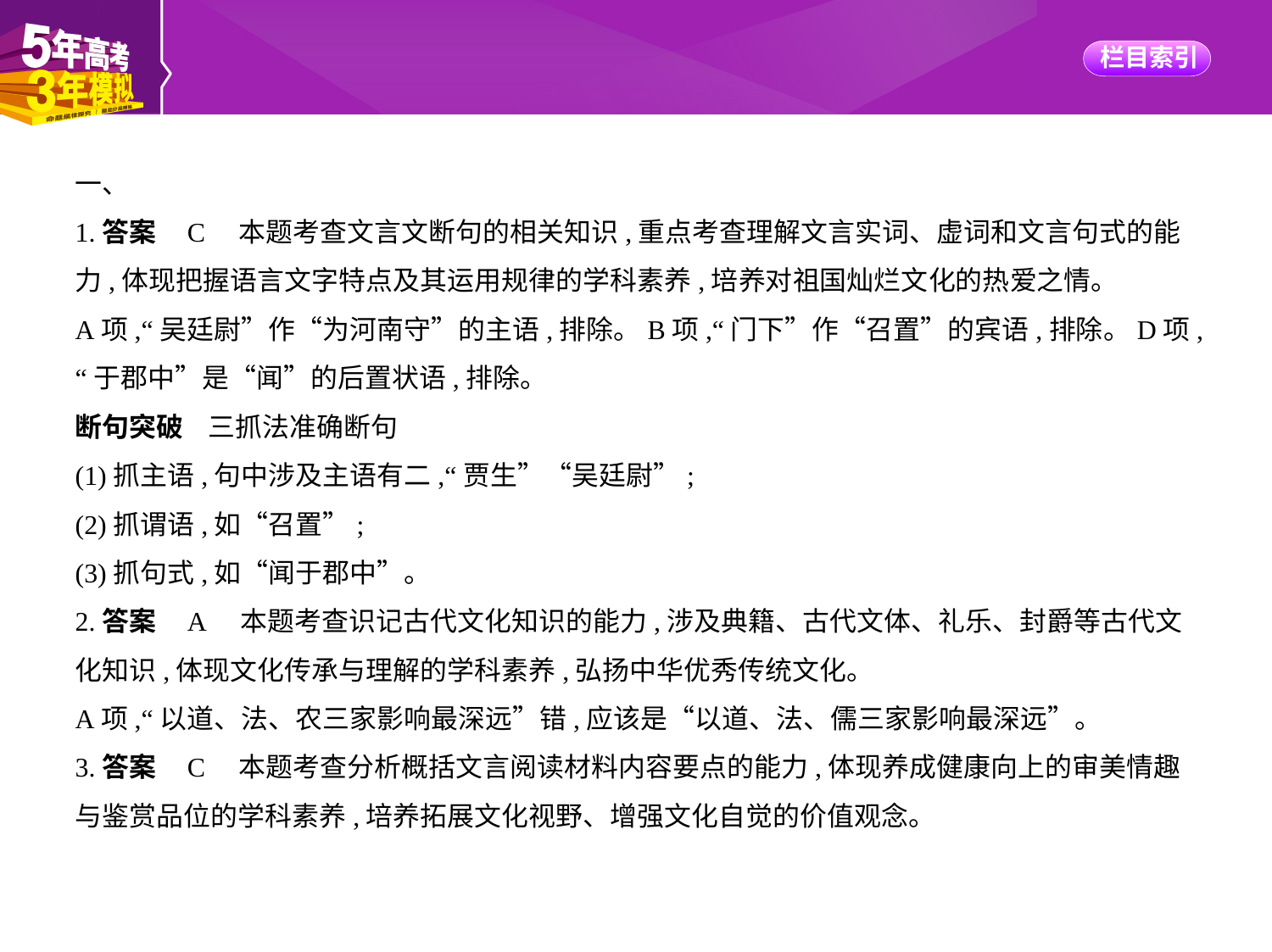

一、
1.答案    C　本题考查文言文断句的相关知识,重点考查理解文言实词、虚词和文言句式的能
力,体现把握语言文字特点及其运用规律的学科素养,培养对祖国灿烂文化的热爱之情。
A项,“吴廷尉”作“为河南守”的主语,排除。B项,“门下”作“召置”的宾语,排除。D项,
“于郡中”是“闻”的后置状语,排除。
断句突破    三抓法准确断句
(1)抓主语,句中涉及主语有二,“贾生”“吴廷尉”;
(2)抓谓语,如“召置”;
(3)抓句式,如“闻于郡中”。
2.答案    A　本题考查识记古代文化知识的能力,涉及典籍、古代文体、礼乐、封爵等古代文
化知识,体现文化传承与理解的学科素养,弘扬中华优秀传统文化。
A项,“以道、法、农三家影响最深远”错,应该是“以道、法、儒三家影响最深远”。
3.答案    C　本题考查分析概括文言阅读材料内容要点的能力,体现养成健康向上的审美情趣
与鉴赏品位的学科素养,培养拓展文化视野、增强文化自觉的价值观念。